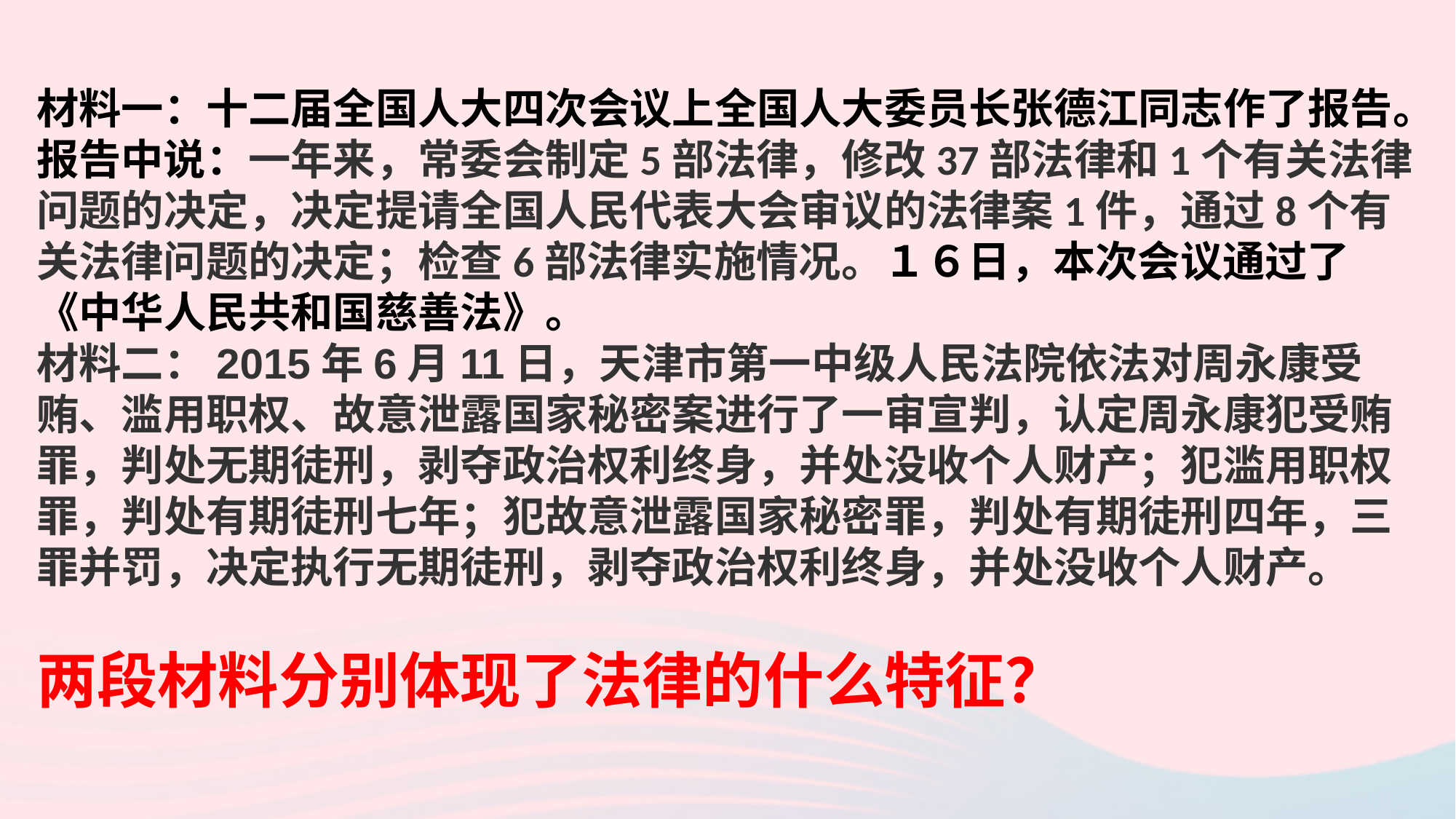

材料一：十二届全国人大四次会议上全国人大委员长张德江同志作了报告。报告中说：一年来，常委会制定5部法律，修改37部法律和1个有关法律问题的决定，决定提请全国人民代表大会审议的法律案1件，通过8个有关法律问题的决定；检查6部法律实施情况。１６日，本次会议通过了《中华人民共和国慈善法》。
材料二：2015年6月11日，天津市第一中级人民法院依法对周永康受贿、滥用职权、故意泄露国家秘密案进行了一审宣判，认定周永康犯受贿罪，判处无期徒刑，剥夺政治权利终身，并处没收个人财产；犯滥用职权罪，判处有期徒刑七年；犯故意泄露国家秘密罪，判处有期徒刑四年，三罪并罚，决定执行无期徒刑，剥夺政治权利终身，并处没收个人财产。

两段材料分别体现了法律的什么特征？